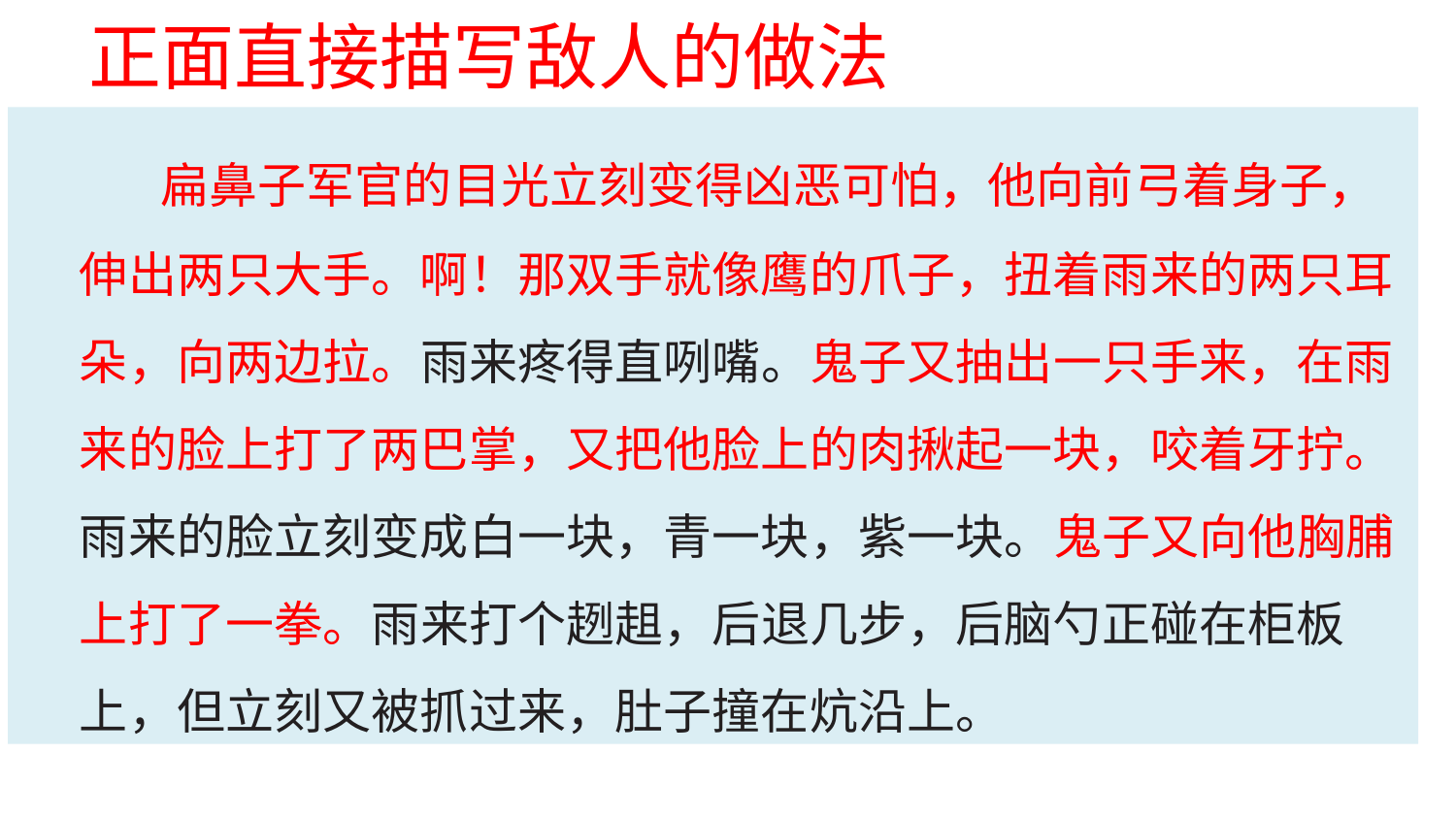

正面直接描写敌人的做法
 扁鼻子军官的目光立刻变得凶恶可怕，他向前弓着身子，伸出两只大手。啊！那双手就像鹰的爪子，扭着雨来的两只耳朵，向两边拉。雨来疼得直咧嘴。鬼子又抽出一只手来，在雨来的脸上打了两巴掌，又把他脸上的肉揪起一块，咬着牙拧。雨来的脸立刻变成白一块，青一块，紫一块。鬼子又向他胸脯上打了一拳。雨来打个趔趄，后退几步，后脑勺正碰在柜板上，但立刻又被抓过来，肚子撞在炕沿上。